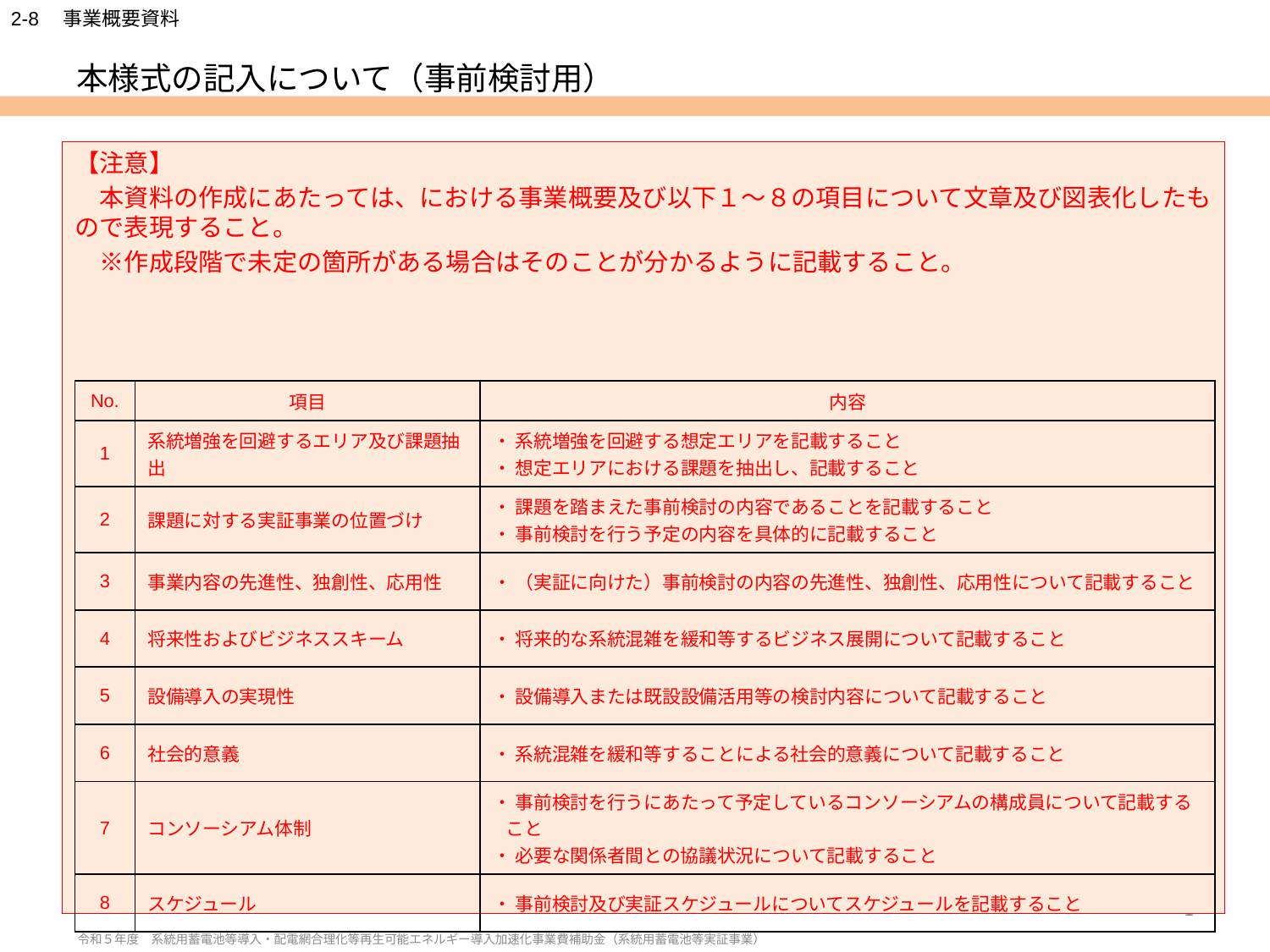

# 本様式の記入について（事前検討用）
【注意】
　本資料の作成にあたっては、における事業概要及び以下１～８の項目について文章及び図表化したもので表現すること。
　※作成段階で未定の箇所がある場合はそのことが分かるように記載すること。

| No. | 項目 | 内容 |
| --- | --- | --- |
| 1 | 系統増強を回避するエリア及び課題抽出 | ・ 系統増強を回避する想定エリアを記載すること ・ 想定エリアにおける課題を抽出し、記載すること |
| 2 | 課題に対する実証事業の位置づけ | ・ 課題を踏まえた事前検討の内容であることを記載すること ・ 事前検討を行う予定の内容を具体的に記載すること |
| 3 | 事業内容の先進性、独創性、応用性 | ・ （実証に向けた）事前検討の内容の先進性、独創性、応用性について記載すること |
| 4 | 将来性およびビジネススキーム | ・ 将来的な系統混雑を緩和等するビジネス展開について記載すること |
| 5 | 設備導入の実現性 | ・ 設備導入または既設設備活用等の検討内容について記載すること |
| 6 | 社会的意義 | ・ 系統混雑を緩和等することによる社会的意義について記載すること |
| 7 | コンソーシアム体制 | ・ 事前検討を行うにあたって予定しているコンソーシアムの構成員について記載すること ・ 必要な関係者間との協議状況について記載すること |
| 8 | スケジュール | ・ 事前検討及び実証スケジュールについてスケジュールを記載すること |
1